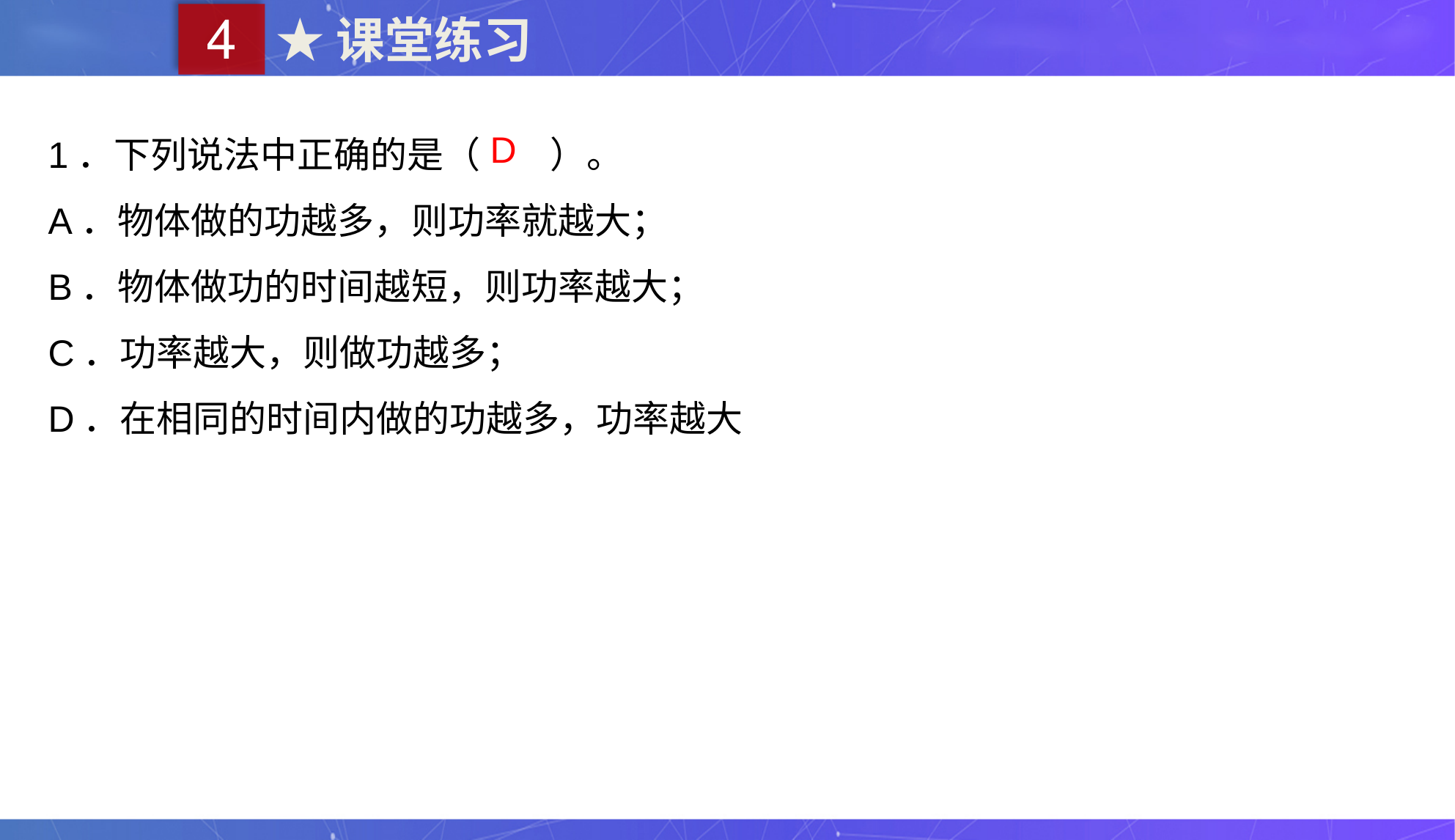

4
★课堂练习
1．下列说法中正确的是（   　 ）。
A．物体做的功越多，则功率就越大；
B．物体做功的时间越短，则功率越大；
C．功率越大，则做功越多；
D．在相同的时间内做的功越多，功率越大
D